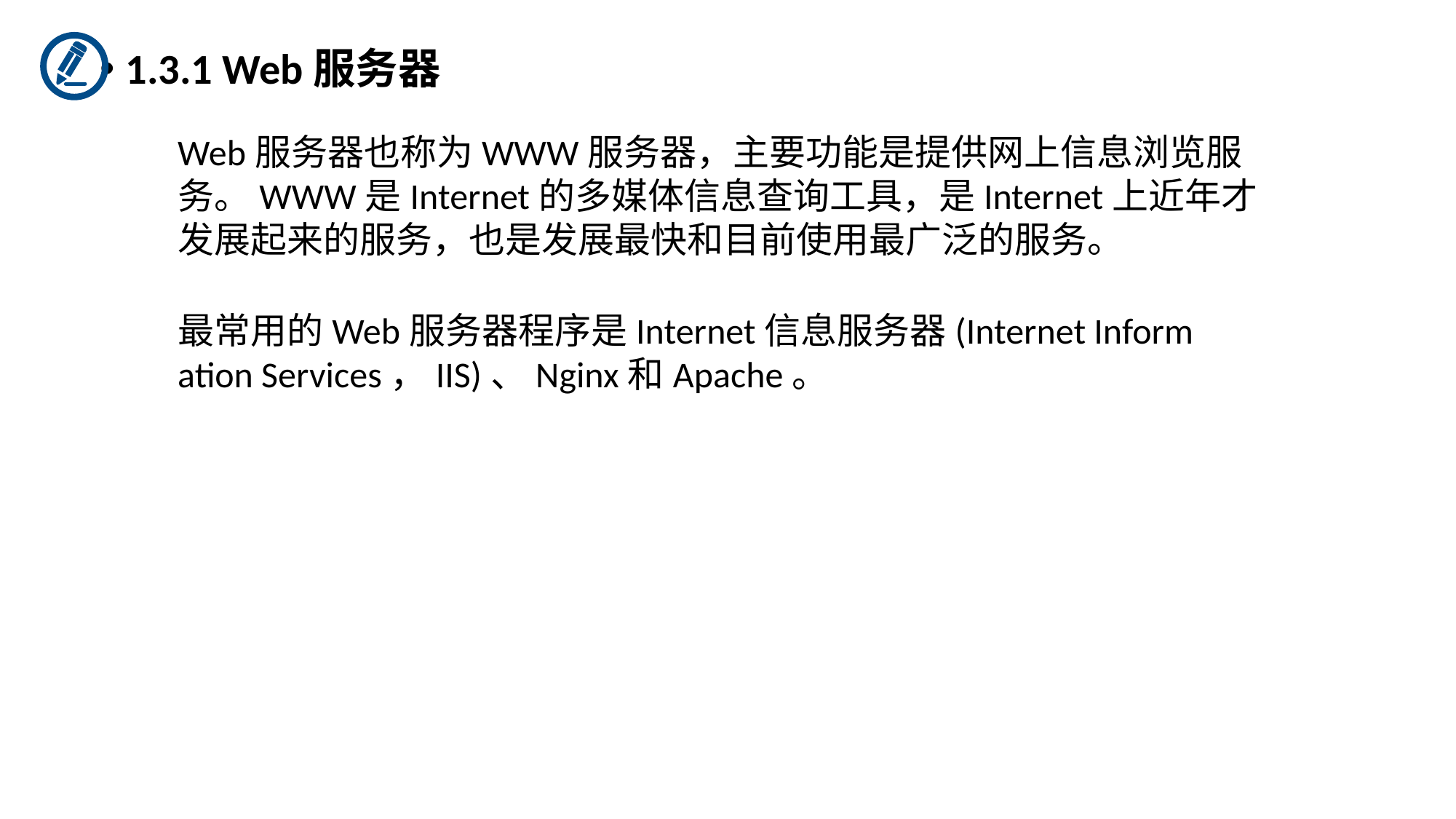

1.3.1 Web服务器
Web服务器也称为WWW服务器，主要功能是提供网上信息浏览服务。WWW是Internet的多媒体信息查询工具，是Internet上近年才发展起来的服务，也是发展最快和目前使用最广泛的服务。
最常用的Web服务器程序是Internet信息服务器(Internet Inform  ation Services，IIS)、Nginx和Apache。